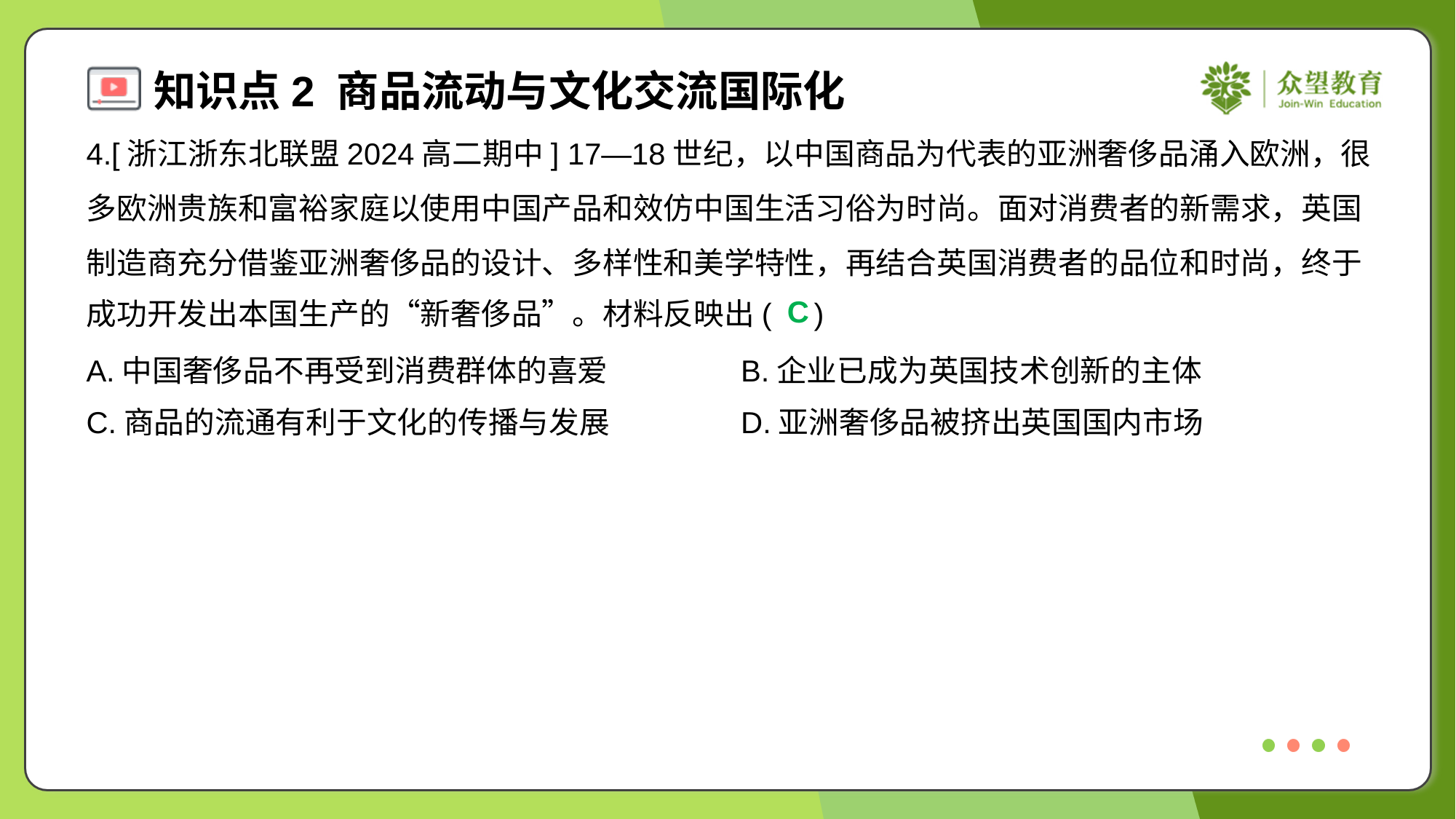

4.[浙江浙东北联盟2024高二期中] 17—18世纪，以中国商品为代表的亚洲奢侈品涌入欧洲，很
多欧洲贵族和富裕家庭以使用中国产品和效仿中国生活习俗为时尚。面对消费者的新需求，英国
制造商充分借鉴亚洲奢侈品的设计、多样性和美学特性，再结合英国消费者的品位和时尚，终于
成功开发出本国生产的“新奢侈品”。材料反映出(     )
C
A.中国奢侈品不再受到消费群体的喜爱	B.企业已成为英国技术创新的主体
C.商品的流通有利于文化的传播与发展	D.亚洲奢侈品被挤出英国国内市场